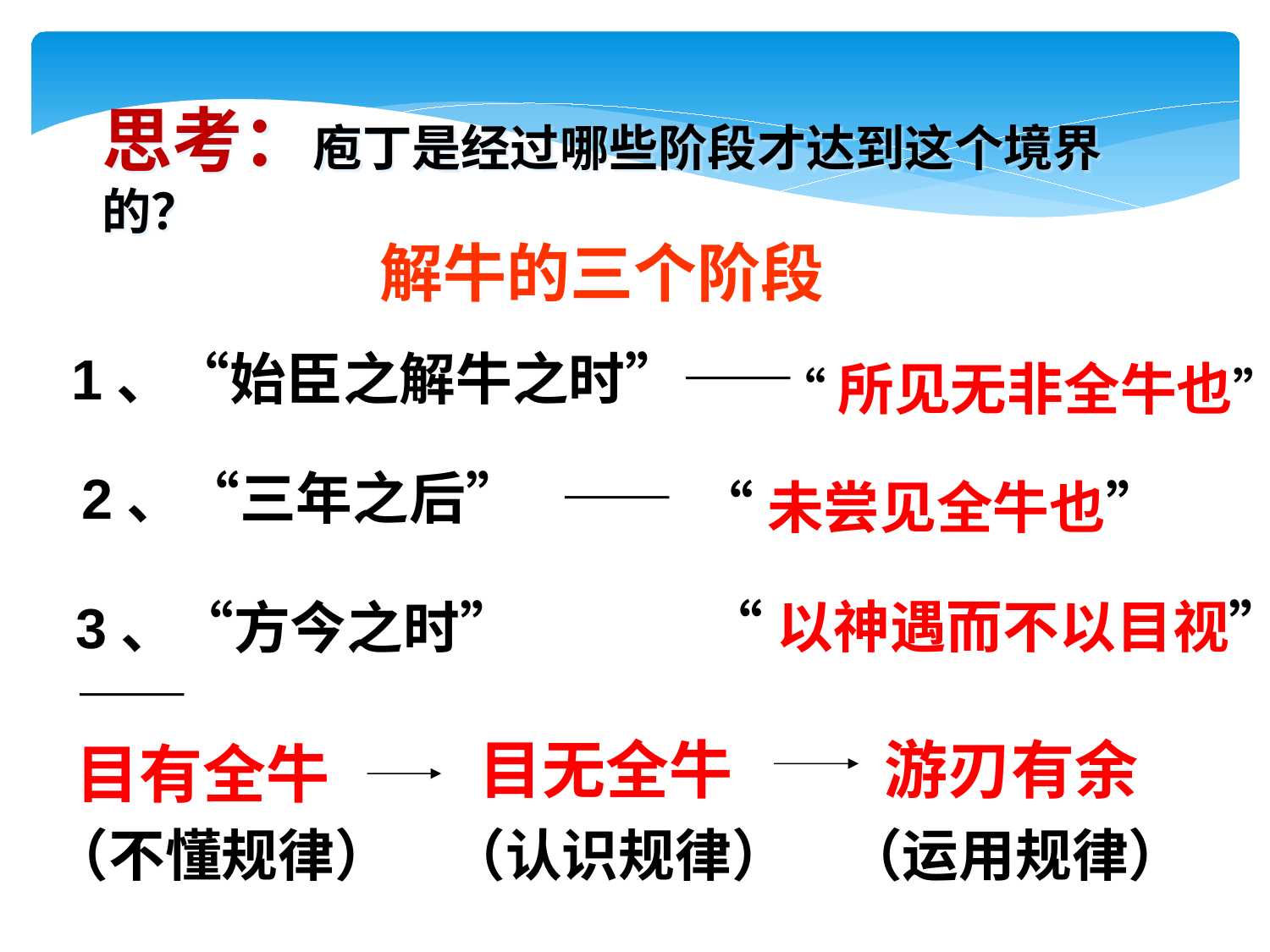

思考：庖丁是经过哪些阶段才达到这个境界的？
解牛的三个阶段
1、“始臣之解牛之时”——
“所见无非全牛也”
2、“三年之后”   ——
“未尝见全牛也”
“以神遇而不以目视”
3、“方今之时”   ——
目无全牛
游刃有余
目有全牛

（认识规律）
（运用规律）
（不懂规律）